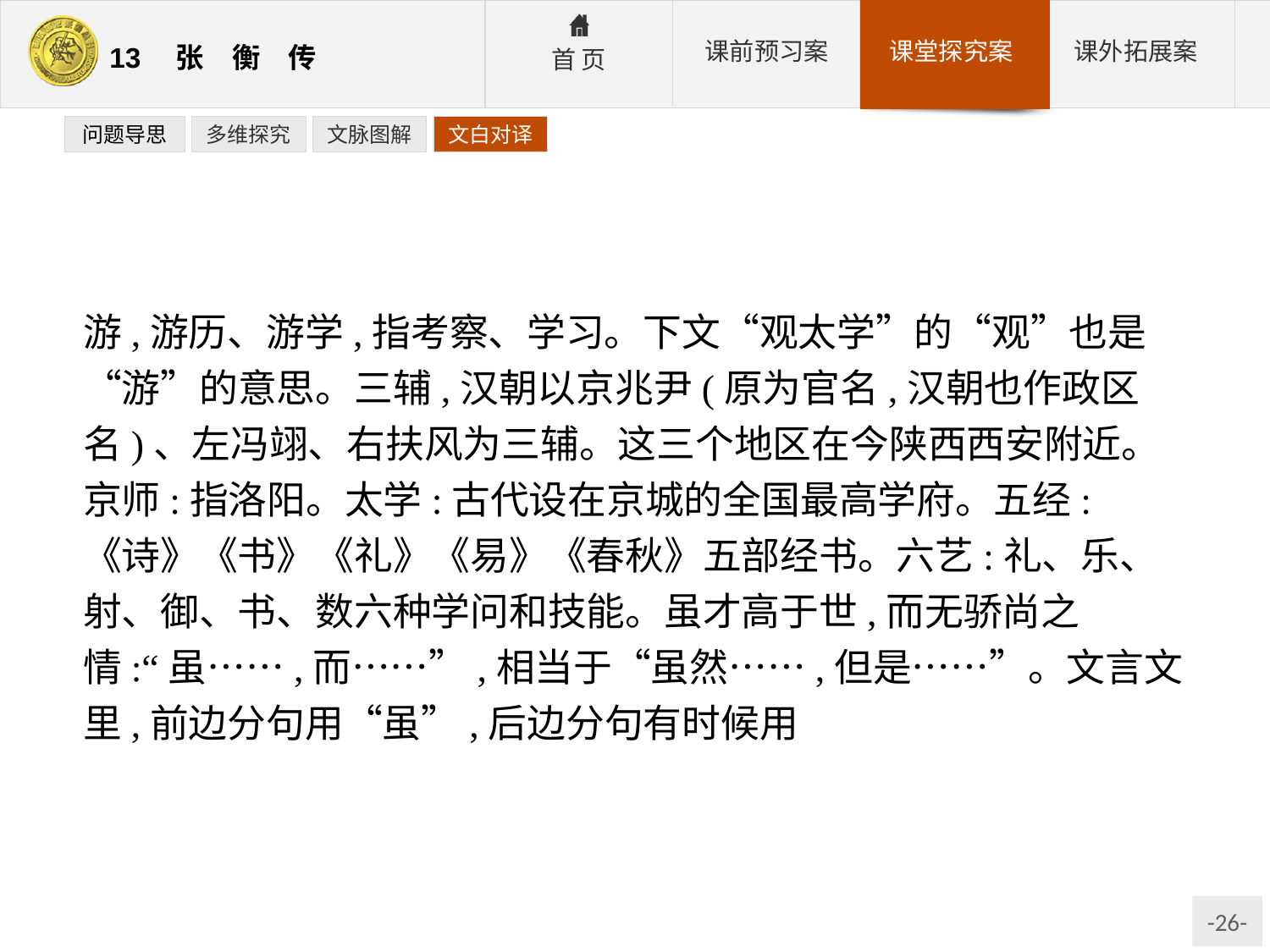

问题导思
多维探究
文脉图解
文白对译
游,游历、游学,指考察、学习。下文“观太学”的“观”也是“游”的意思。三辅,汉朝以京兆尹(原为官名,汉朝也作政区名)、左冯翊、右扶风为三辅。这三个地区在今陕西西安附近。京师:指洛阳。太学:古代设在京城的全国最高学府。五经:《诗》《书》《礼》《易》《春秋》五部经书。六艺:礼、乐、射、御、书、数六种学问和技能。虽才高于世,而无骄尚之情:“虽……,而……”,相当于“虽然……,但是……”。文言文里,前边分句用“虽”,后边分句有时候用